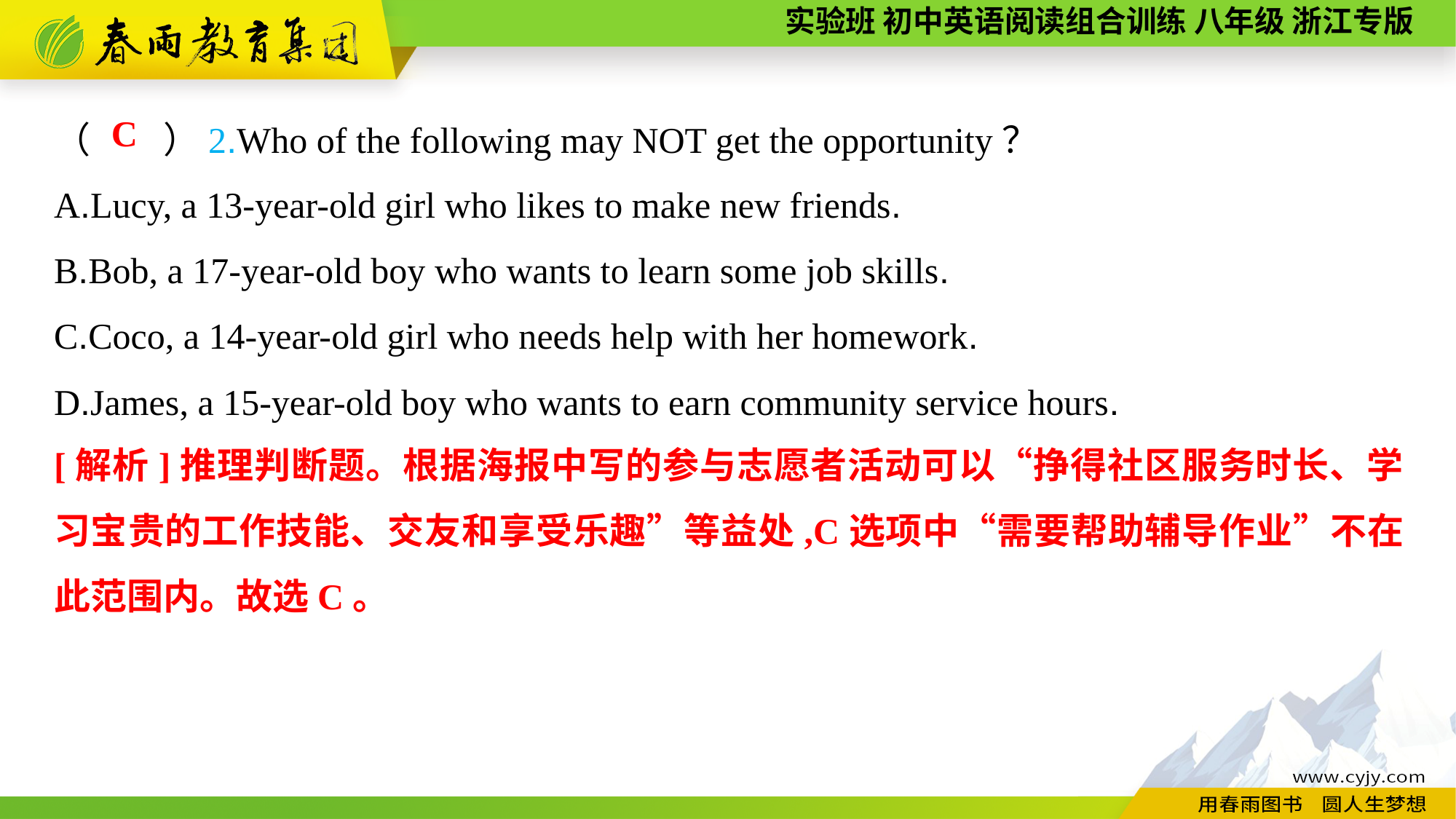

（　　）2.Who of the following may NOT get the opportunity？
A.Lucy, a 13-year-old girl who likes to make new friends.
B.Bob, a 17-year-old boy who wants to learn some job skills.
C.Coco, a 14-year-old girl who needs help with her homework.
D.James, a 15-year-old boy who wants to earn community service hours.
C
[解析]推理判断题。根据海报中写的参与志愿者活动可以“挣得社区服务时长、学习宝贵的工作技能、交友和享受乐趣”等益处,C选项中“需要帮助辅导作业”不在此范围内。故选C。